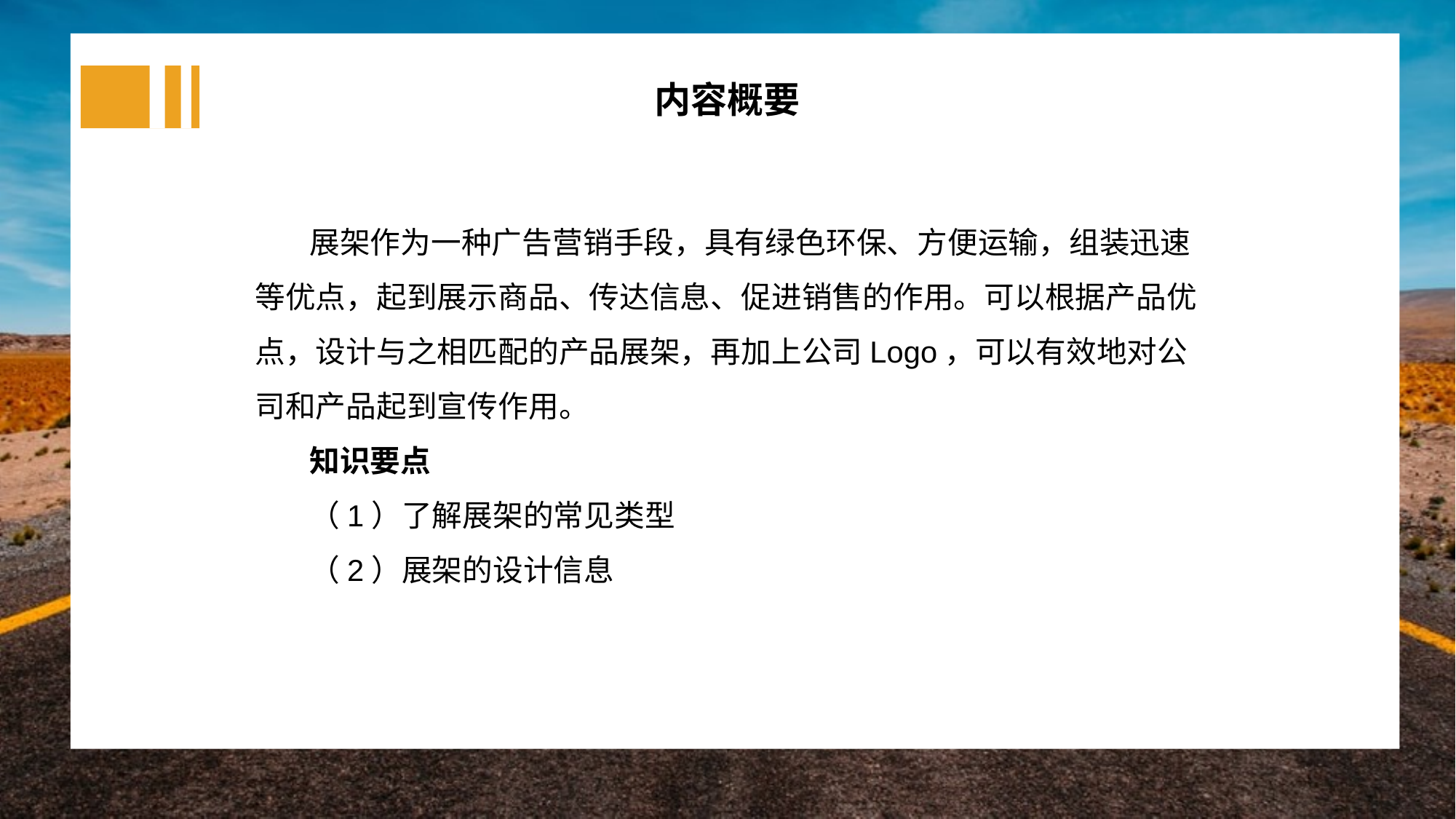

内容概要
展架作为一种广告营销手段，具有绿色环保、方便运输，组装迅速等优点，起到展示商品、传达信息、促进销售的作用。可以根据产品优点，设计与之相匹配的产品展架，再加上公司Logo，可以有效地对公司和产品起到宣传作用。
知识要点
（1）了解展架的常见类型
（2）展架的设计信息